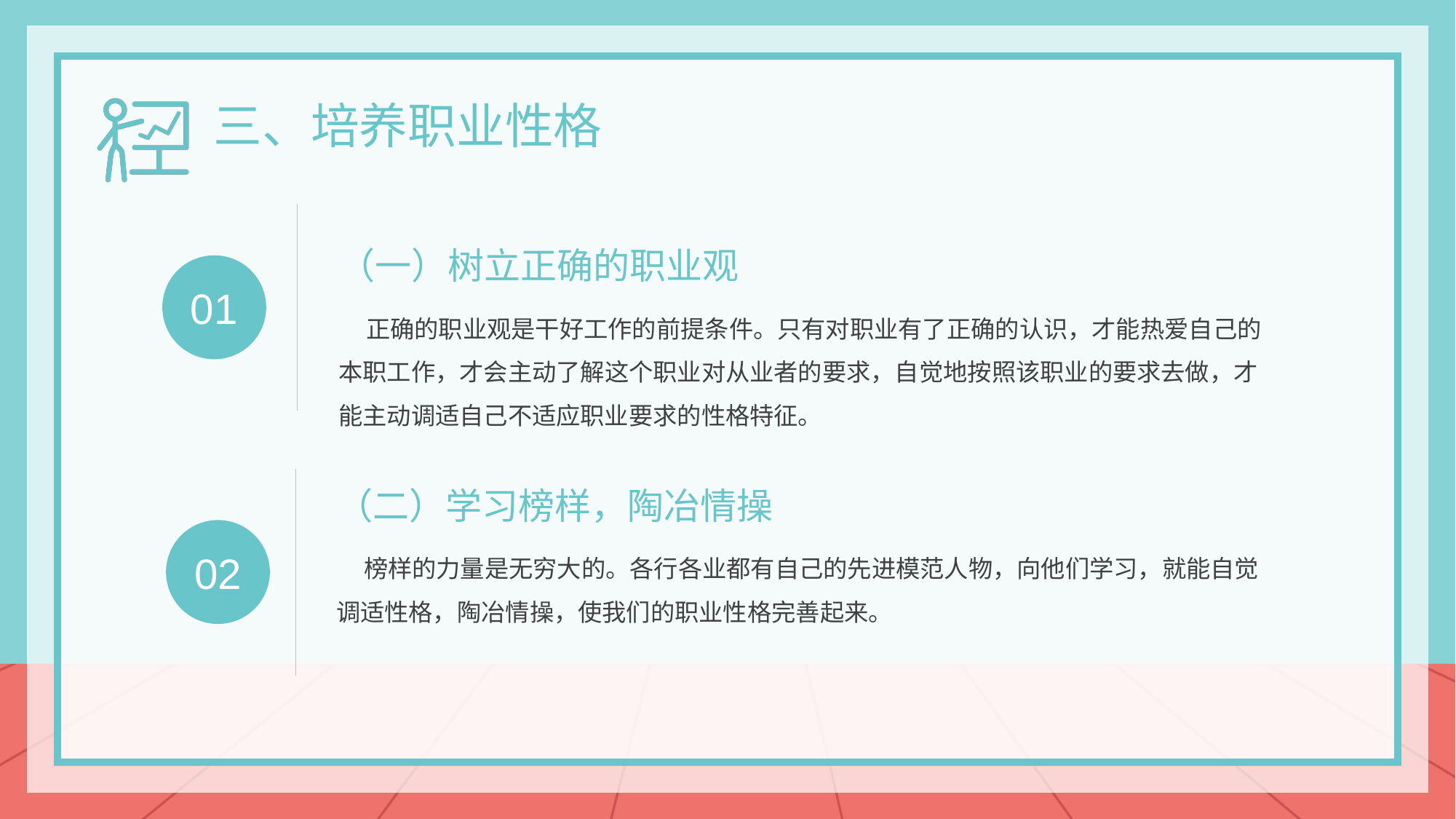

三、培养职业性格
（一）树立正确的职业观
    正确的职业观是干好工作的前提条件。只有对职业有了正确的认识，才能热爱自己的本职工作，才会主动了解这个职业对从业者的要求，自觉地按照该职业的要求去做，才能主动调适自己不适应职业要求的性格特征。
01
（二）学习榜样，陶冶情操
    榜样的力量是无穷大的。各行各业都有自己的先进模范人物，向他们学习，就能自觉调适性格，陶冶情操，使我们的职业性格完善起来。
02